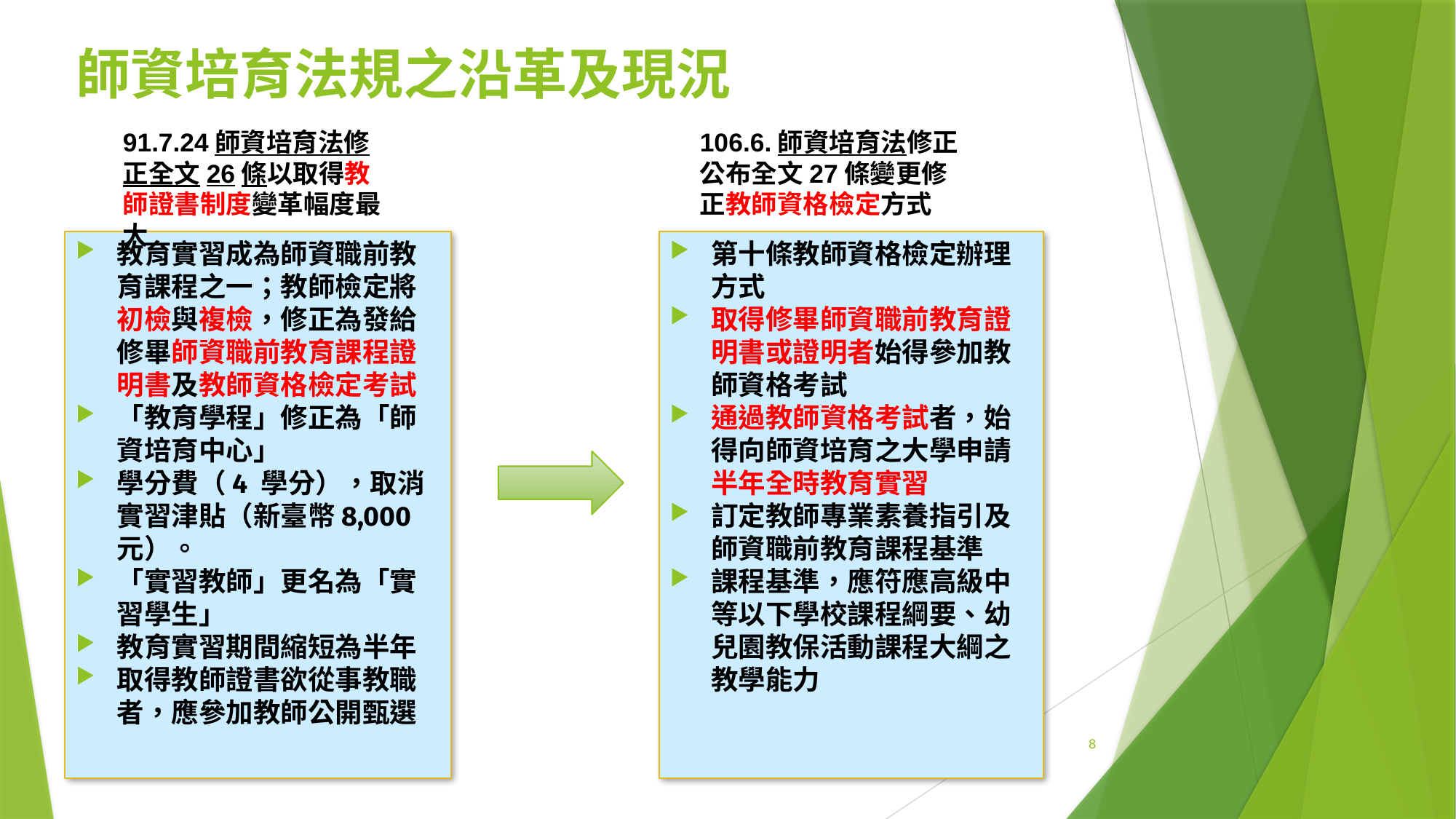

# 師資培育法規之沿革及現況
91.7.24師資培育法修正全文26條以取得教師證書制度變革幅度最大
106.6.師資培育法修正公布全文27條變更修正教師資格檢定方式
教育實習成為師資職前教育課程之一；教師檢定將初檢與複檢，修正為發給修畢師資職前教育課程證明書及教師資格檢定考試
「教育學程」修正為「師資培育中心」
學分費（4 學分），取消實習津貼（新臺幣8,000 元）。
「實習教師」更名為「實習學生」
教育實習期間縮短為半年
取得教師證書欲從事教職者，應參加教師公開甄選

第十條教師資格檢定辦理方式
取得修畢師資職前教育證明書或證明者始得參加教師資格考試
通過教師資格考試者，始得向師資培育之大學申請半年全時教育實習
訂定教師專業素養指引及師資職前教育課程基準
課程基準，應符應高級中等以下學校課程綱要、幼兒園教保活動課程大綱之教學能力

8